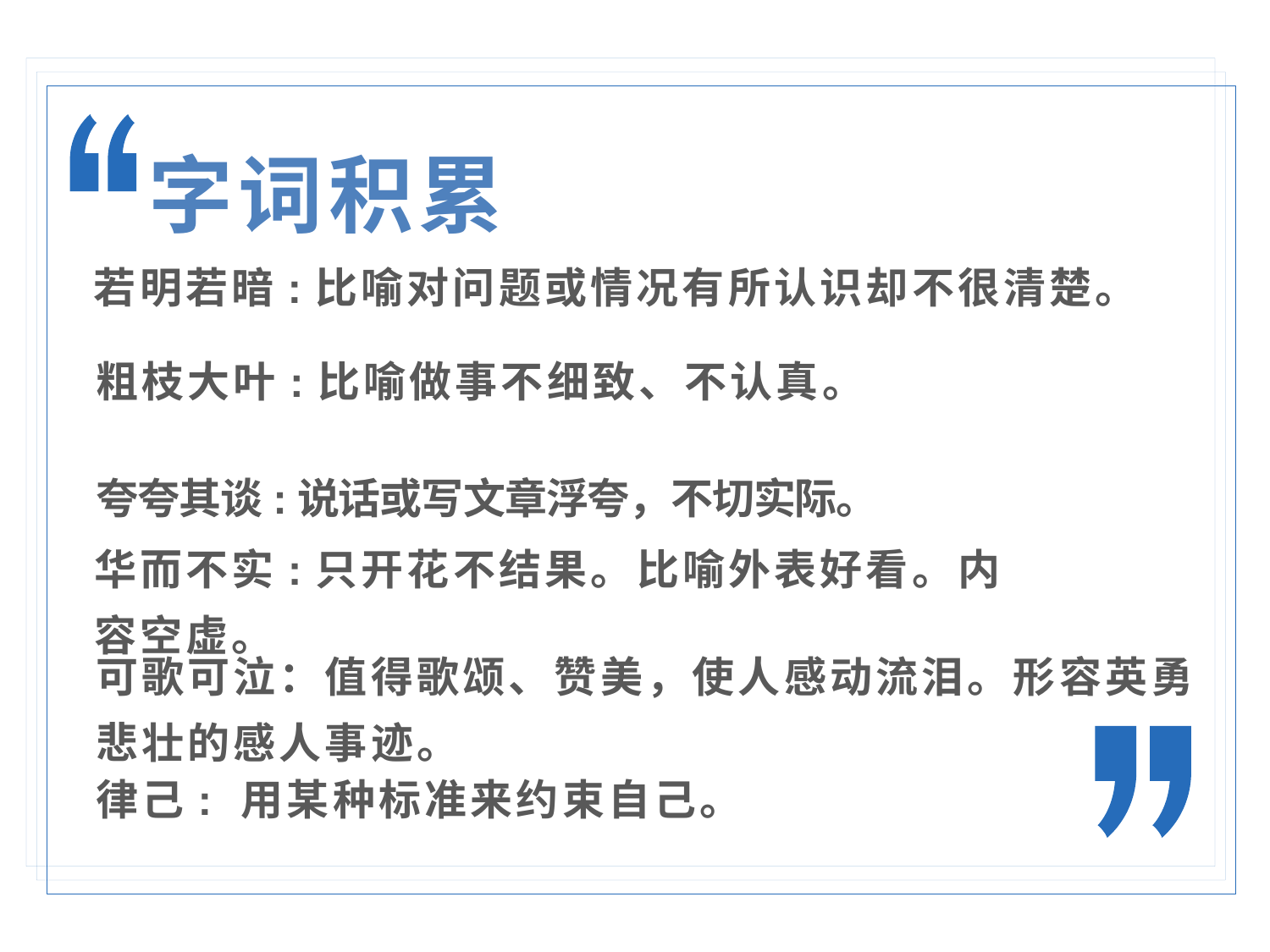

字词积累
若明若暗:比喻对问题或情况有所认识却不很清楚。
粗枝大叶:比喻做事不细致、不认真。
夸夸其谈:说话或写文章浮夸，不切实际。
华而不实:只开花不结果。比喻外表好看。内容空虚。
可歌可泣：值得歌颂、赞美，使人感动流泪。形容英勇悲壮的感人事迹。

律己: 用某种标准来约束自己。